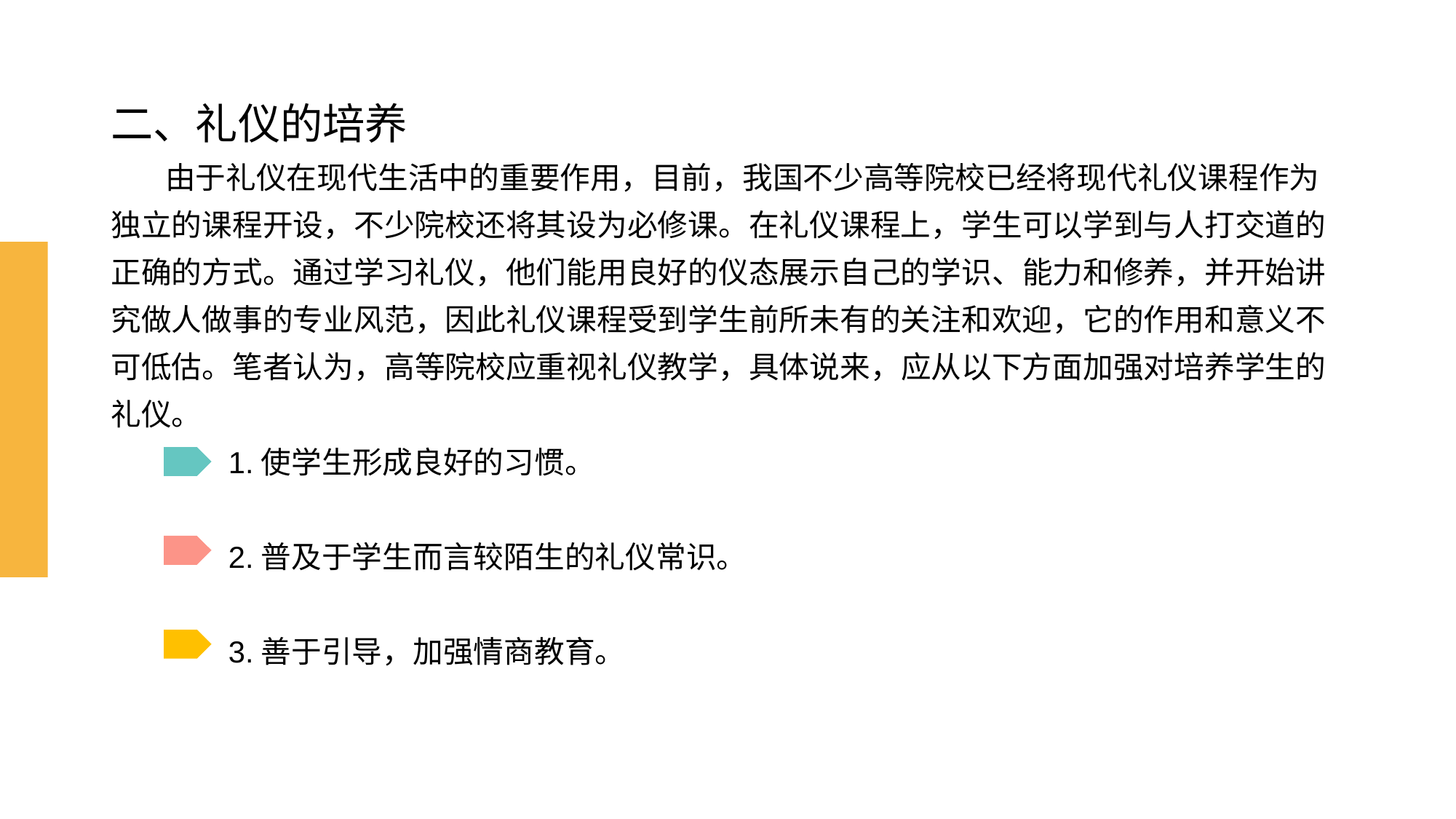

# 二、礼仪的培养
       由于礼仪在现代生活中的重要作用，目前，我国不少高等院校已经将现代礼仪课程作为独立的课程开设，不少院校还将其设为必修课。在礼仪课程上，学生可以学到与人打交道的正确的方式。通过学习礼仪，他们能用良好的仪态展示自己的学识、能力和修养，并开始讲究做人做事的专业风范，因此礼仪课程受到学生前所未有的关注和欢迎，它的作用和意义不可低估。笔者认为，高等院校应重视礼仪教学，具体说来，应从以下方面加强对培养学生的礼仪。
     	 1.使学生形成良好的习惯。
     	 2.普及于学生而言较陌生的礼仪常识。
     	 3.善于引导，加强情商教育。